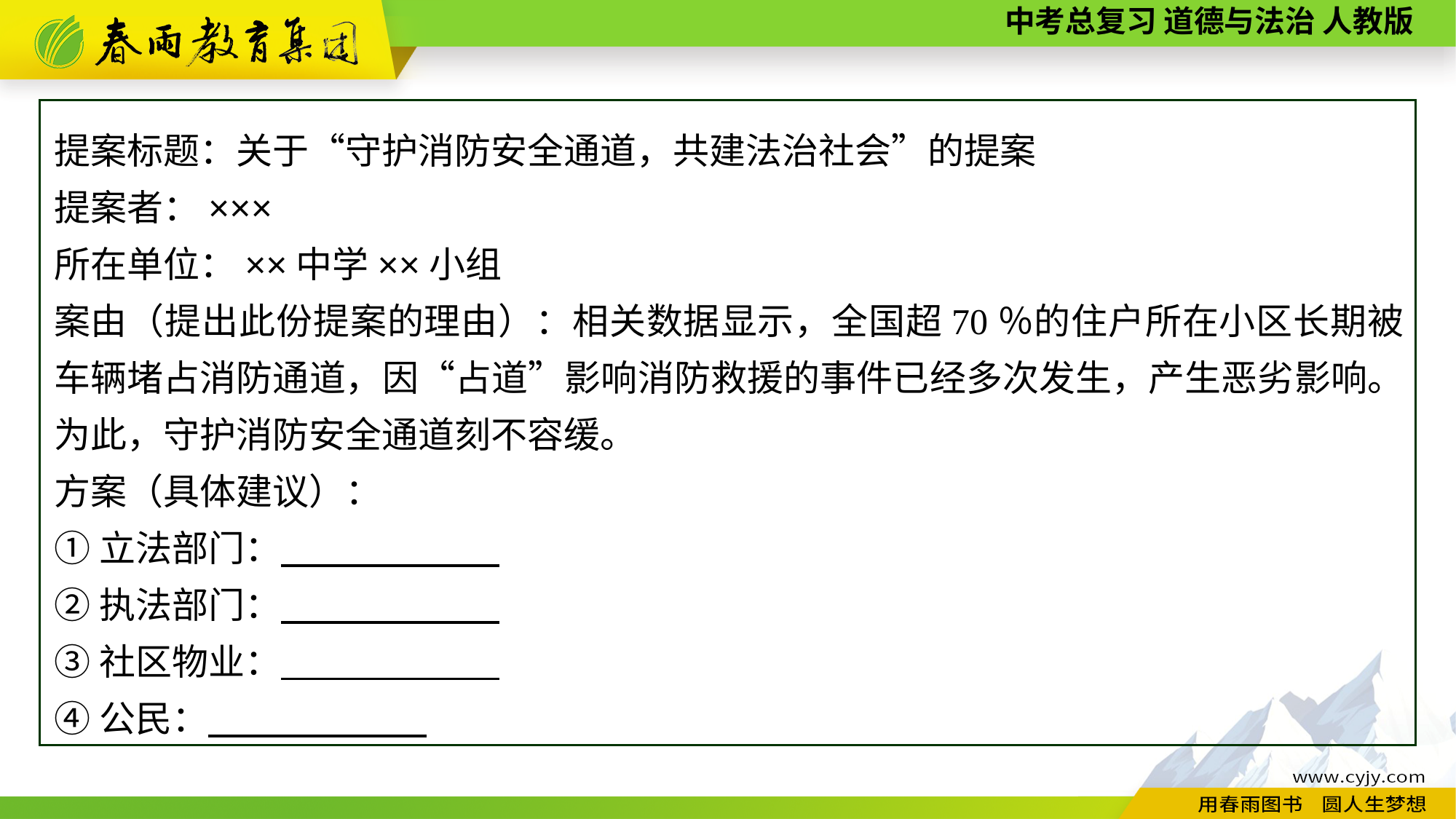

提案标题：关于“守护消防安全通道，共建法治社会”的提案
提案者：×××
所在单位：××中学××小组
案由（提出此份提案的理由）：相关数据显示，全国超70％的住户所在小区长期被车辆堵占消防通道，因“占道”影响消防救援的事件已经多次发生，产生恶劣影响。为此，守护消防安全通道刻不容缓。
方案（具体建议）：
①立法部门：
②执法部门：
③社区物业：
④公民：